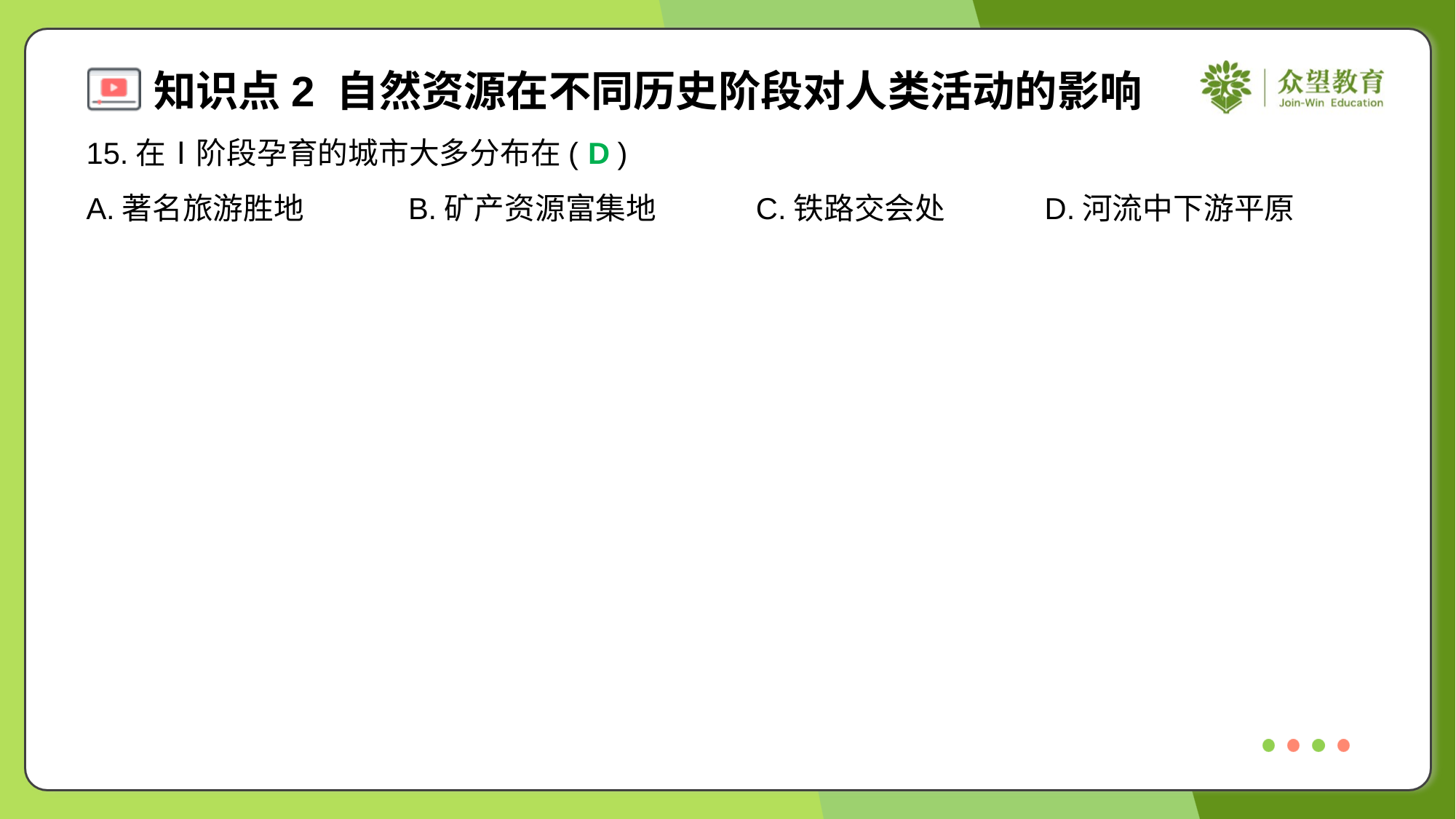

15.在Ⅰ阶段孕育的城市大多分布在(     )
D
A.著名旅游胜地	B.矿产资源富集地	C.铁路交会处	D.河流中下游平原